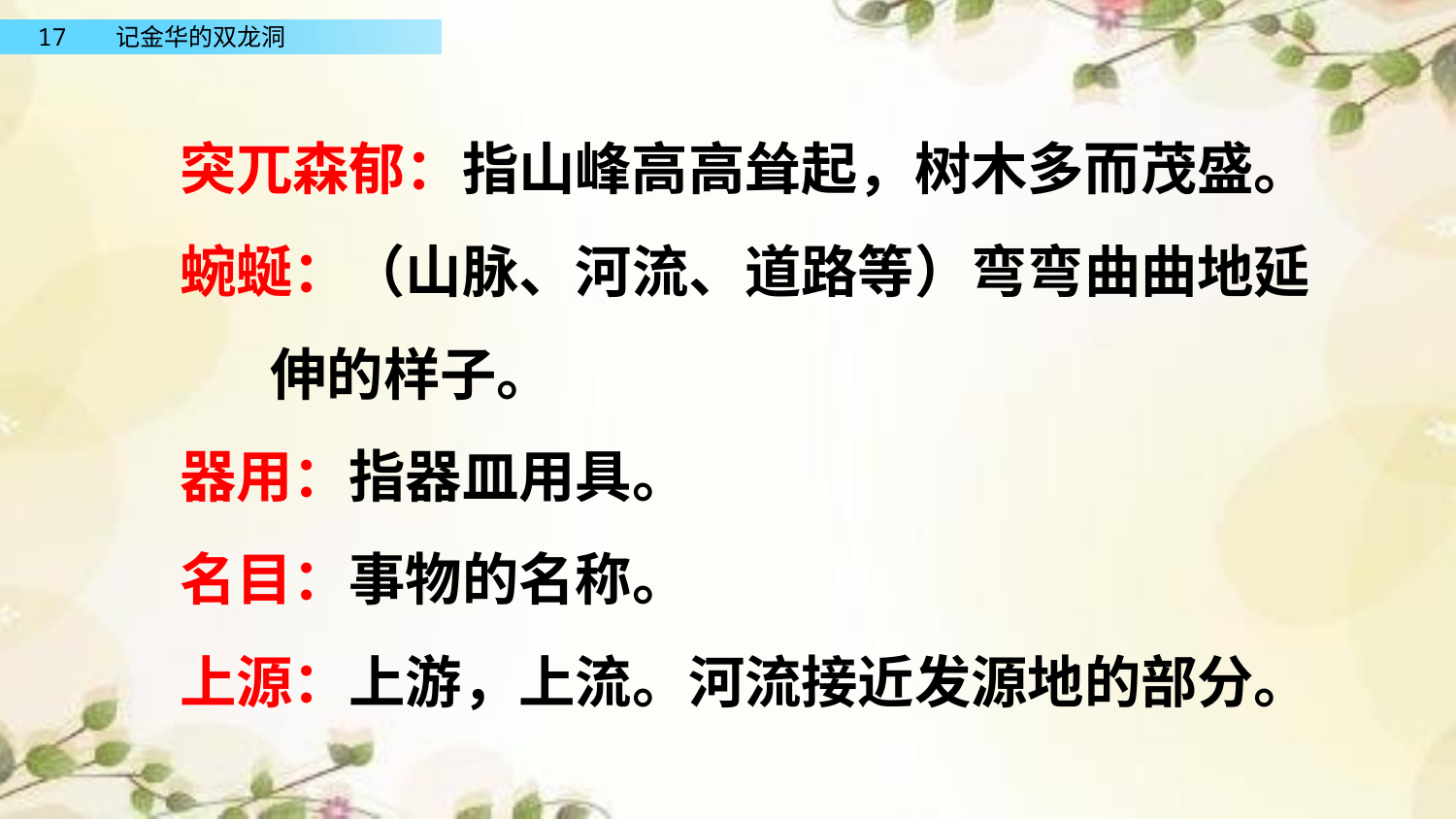

突兀森郁：指山峰高高耸起，树木多而茂盛。
蜿蜒：（山脉、河流、道路等）弯弯曲曲地延
      伸的样子。
器用：指器皿用具。
名目：事物的名称。
上源：上游，上流。河流接近发源地的部分。